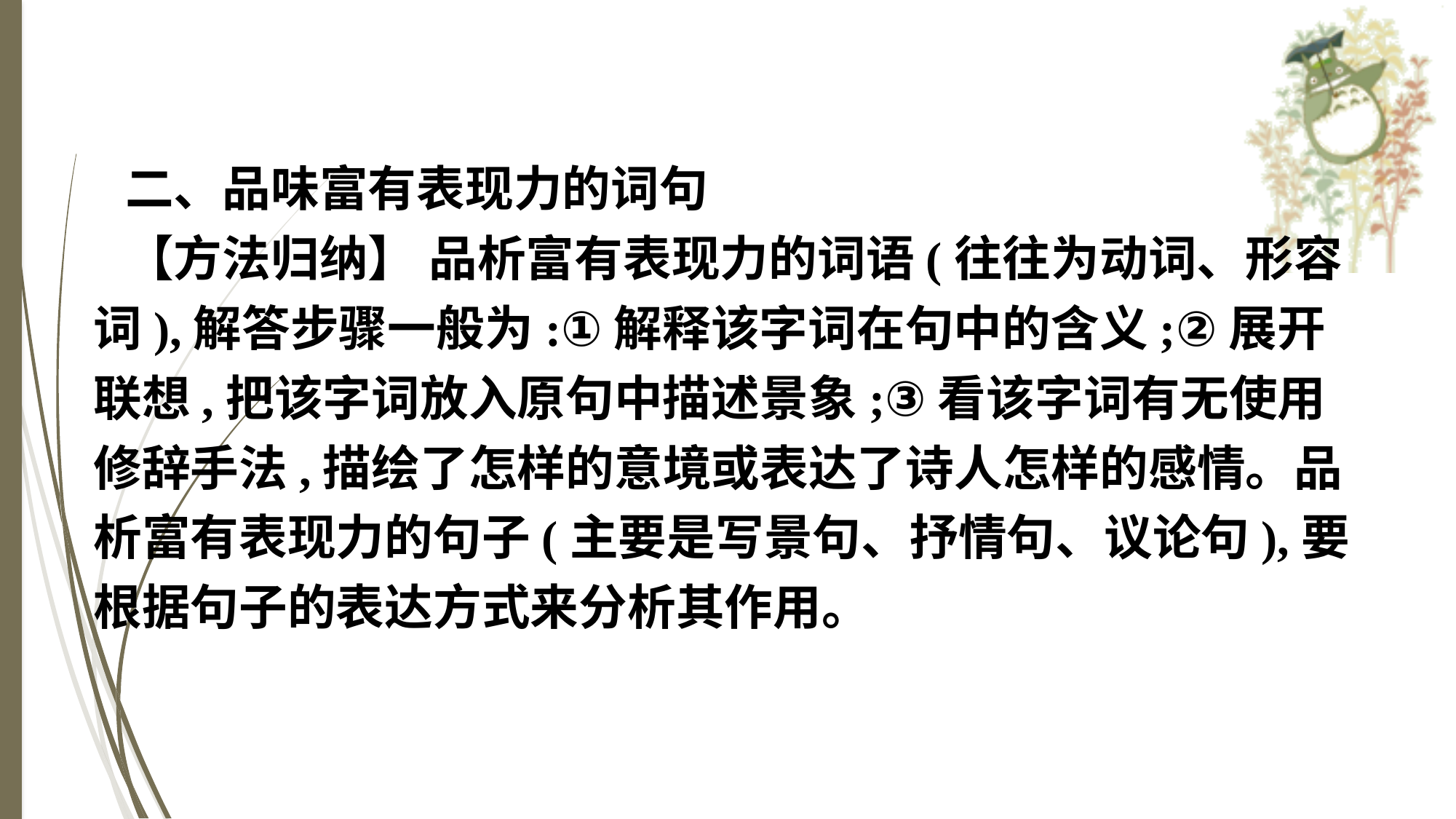

二、品味富有表现力的词句
【方法归纳】 品析富有表现力的词语(往往为动词、形容词),解答步骤一般为:①解释该字词在句中的含义;②展开联想,把该字词放入原句中描述景象;③看该字词有无使用修辞手法,描绘了怎样的意境或表达了诗人怎样的感情。品析富有表现力的句子(主要是写景句、抒情句、议论句),要根据句子的表达方式来分析其作用。